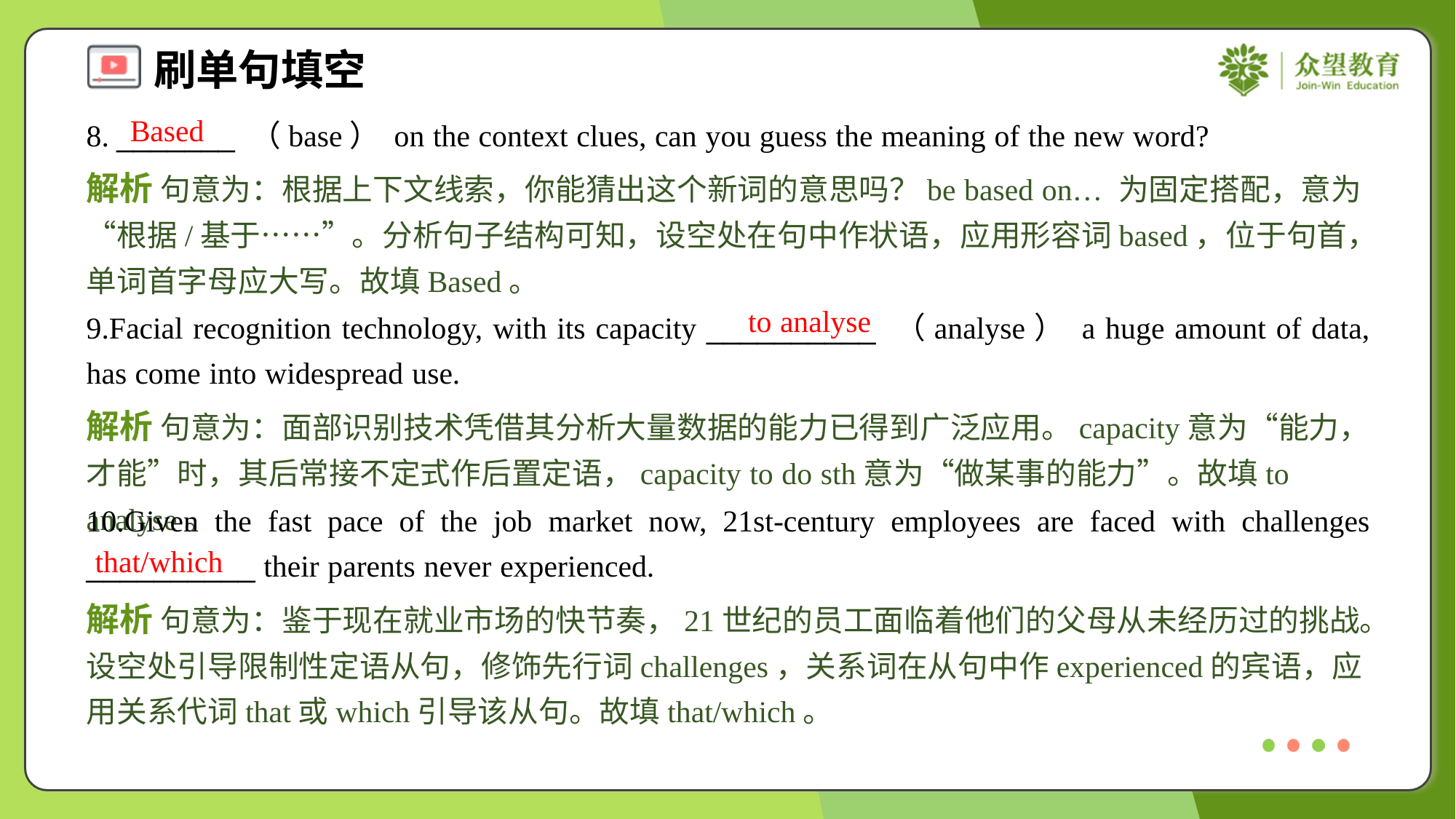

Based
8. _______ （base） on the context clues, can you guess the meaning of the new word?
解析 句意为：根据上下文线索，你能猜出这个新词的意思吗？be based on… 为固定搭配，意为“根据/基于……”。分析句子结构可知，设空处在句中作状语，应用形容词based，位于句首，单词首字母应大写。故填Based。
to analyse
9.Facial recognition technology, with its capacity __________ （analyse） a huge amount of data, has come into widespread use.
解析 句意为：面部识别技术凭借其分析大量数据的能力已得到广泛应用。capacity意为“能力，才能”时，其后常接不定式作后置定语，capacity to do sth意为“做某事的能力”。故填to analyse。
10.Given the fast pace of the job market now, 21st-century employees are faced with challenges __________ their parents never experienced.
that/which
解析 句意为：鉴于现在就业市场的快节奏，21世纪的员工面临着他们的父母从未经历过的挑战。设空处引导限制性定语从句，修饰先行词challenges，关系词在从句中作experienced的宾语，应用关系代词that或which引导该从句。故填that/which。